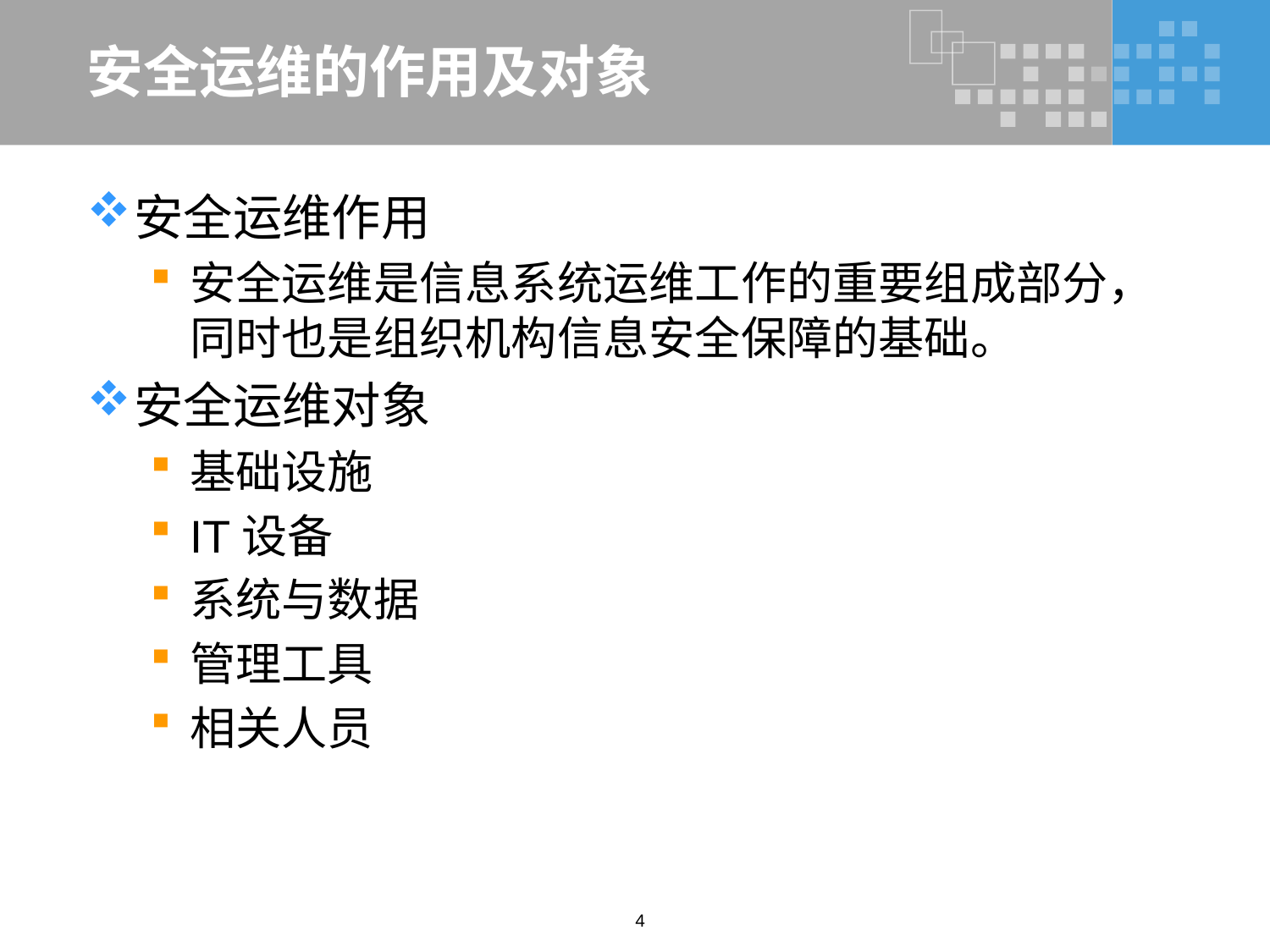

# 安全运维的作用及对象
安全运维作用
安全运维是信息系统运维工作的重要组成部分，同时也是组织机构信息安全保障的基础。
安全运维对象
基础设施
IT设备
系统与数据
管理工具
相关人员
4